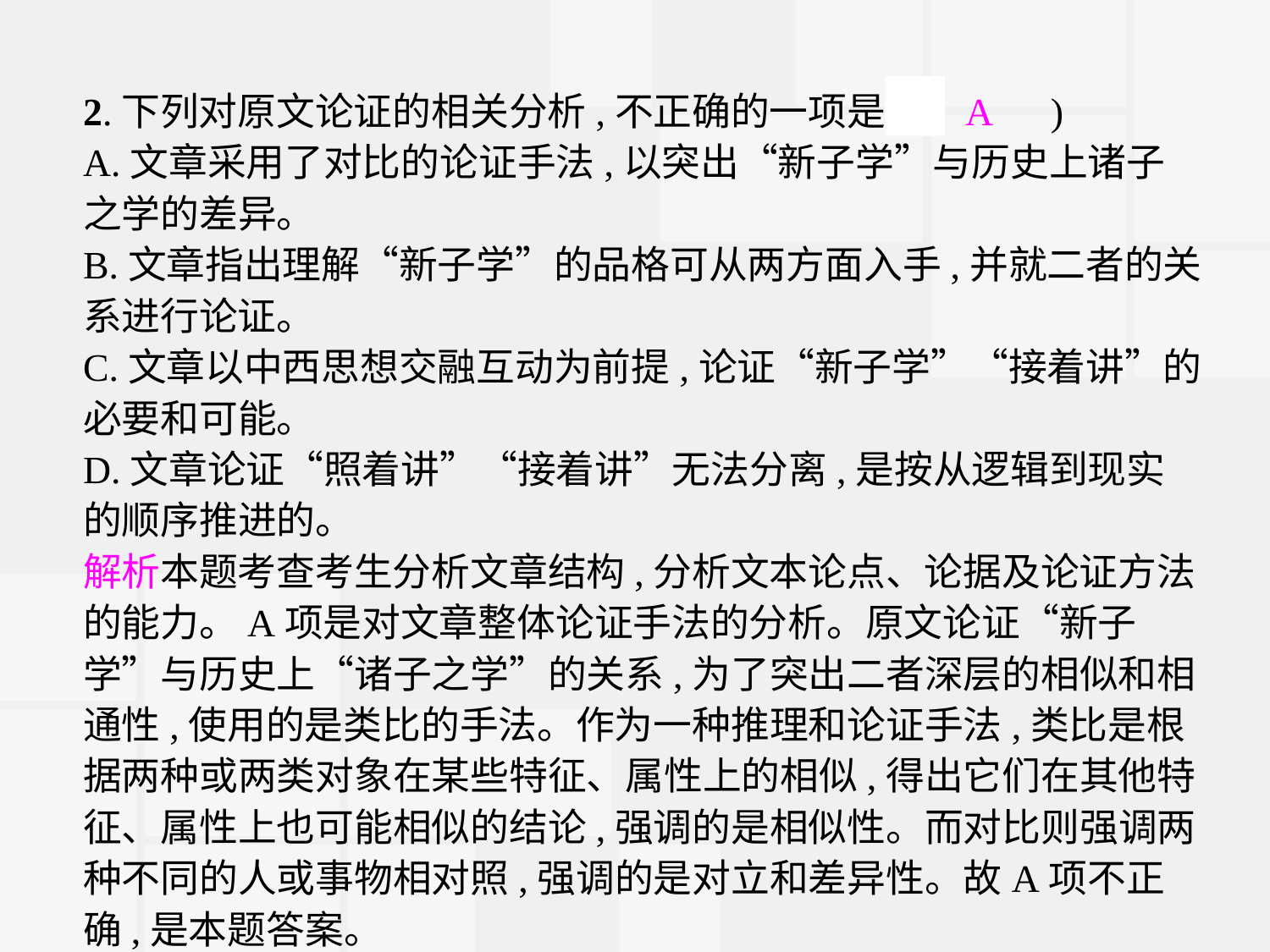

2.下列对原文论证的相关分析,不正确的一项是(　A　)
A.文章采用了对比的论证手法,以突出“新子学”与历史上诸子之学的差异。
B.文章指出理解“新子学”的品格可从两方面入手,并就二者的关系进行论证。
C.文章以中西思想交融互动为前提,论证“新子学”“接着讲”的必要和可能。
D.文章论证“照着讲”“接着讲”无法分离,是按从逻辑到现实的顺序推进的。
解析本题考查考生分析文章结构,分析文本论点、论据及论证方法的能力。A项是对文章整体论证手法的分析。原文论证“新子学”与历史上“诸子之学”的关系,为了突出二者深层的相似和相通性,使用的是类比的手法。作为一种推理和论证手法,类比是根据两种或两类对象在某些特征、属性上的相似,得出它们在其他特征、属性上也可能相似的结论,强调的是相似性。而对比则强调两种不同的人或事物相对照,强调的是对立和差异性。故A项不正确,是本题答案。